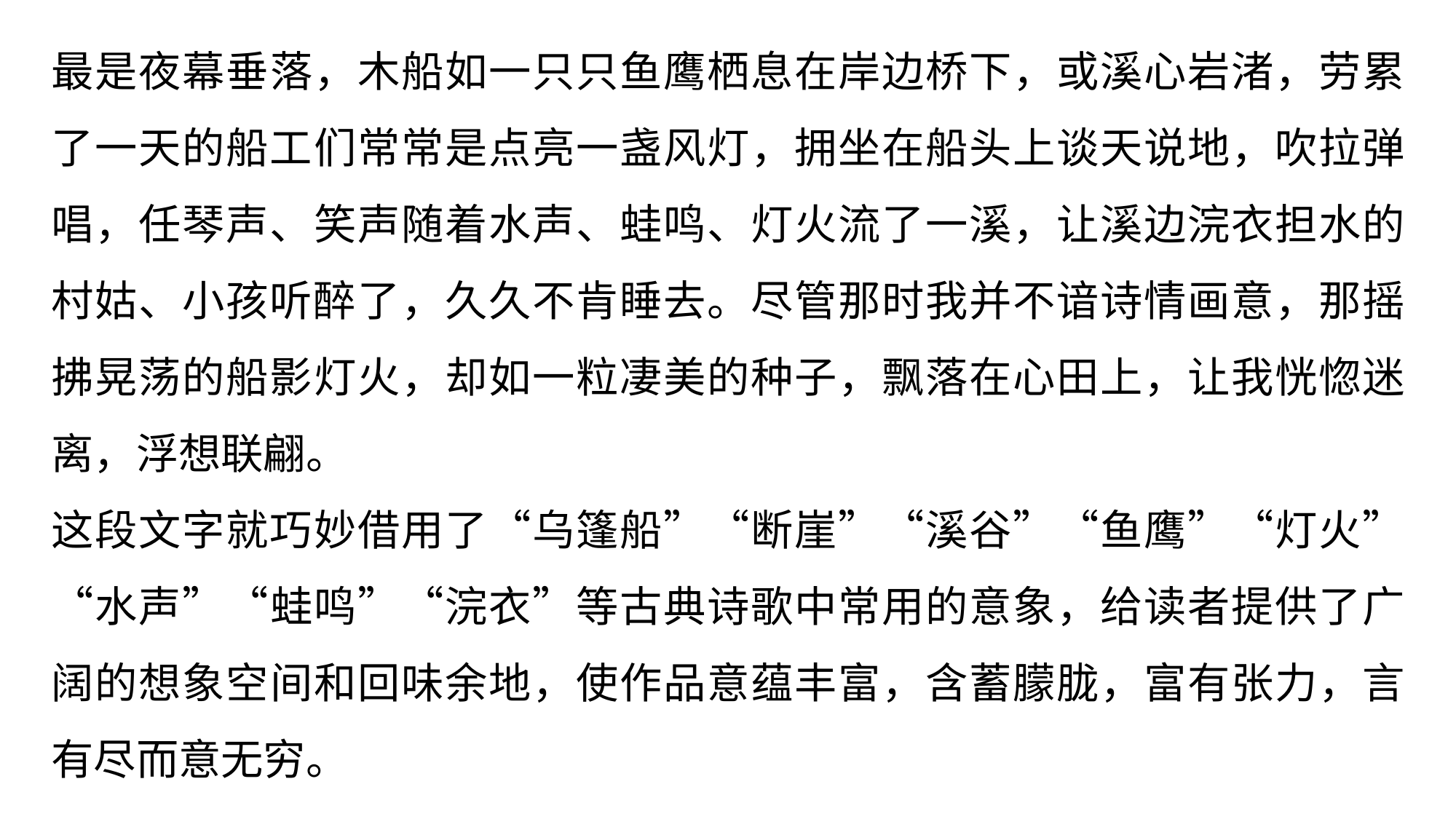

最是夜幕垂落，木船如一只只鱼鹰栖息在岸边桥下，或溪心岩渚，劳累了一天的船工们常常是点亮一盏风灯，拥坐在船头上谈天说地，吹拉弹唱，任琴声、笑声随着水声、蛙鸣、灯火流了一溪，让溪边浣衣担水的村姑、小孩听醉了，久久不肯睡去。尽管那时我并不谙诗情画意，那摇拂晃荡的船影灯火，却如一粒凄美的种子，飘落在心田上，让我恍惚迷离，浮想联翩。
这段文字就巧妙借用了“乌篷船”“断崖”“溪谷”“鱼鹰”“灯火”“水声”“蛙鸣”“浣衣”等古典诗歌中常用的意象，给读者提供了广阔的想象空间和回味余地，使作品意蕴丰富，含蓄朦胧，富有张力，言有尽而意无穷。